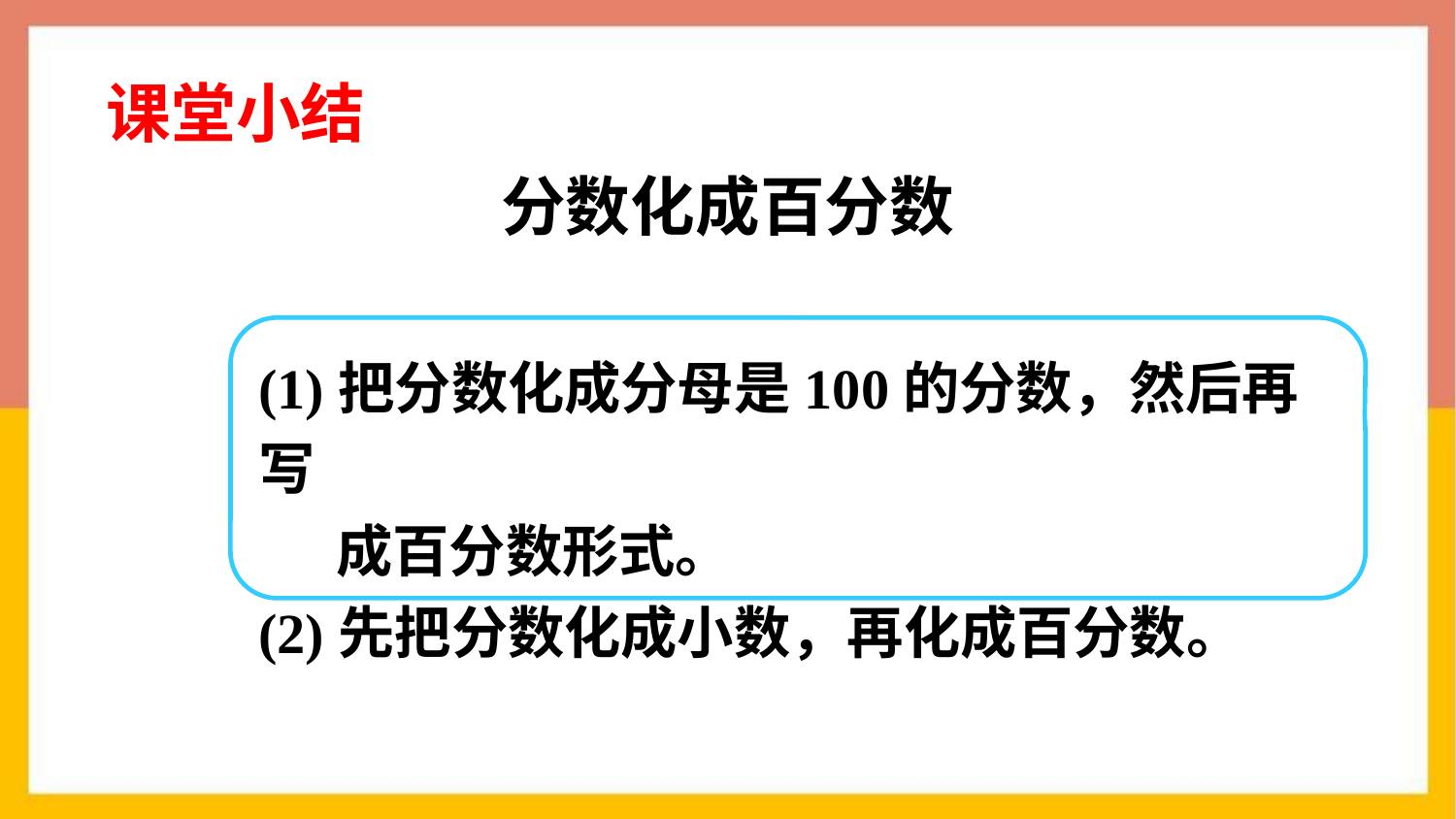

课堂小结
分数化成百分数
(1)把分数化成分母是100的分数，然后再写
     成百分数形式。
(2)先把分数化成小数，再化成百分数。